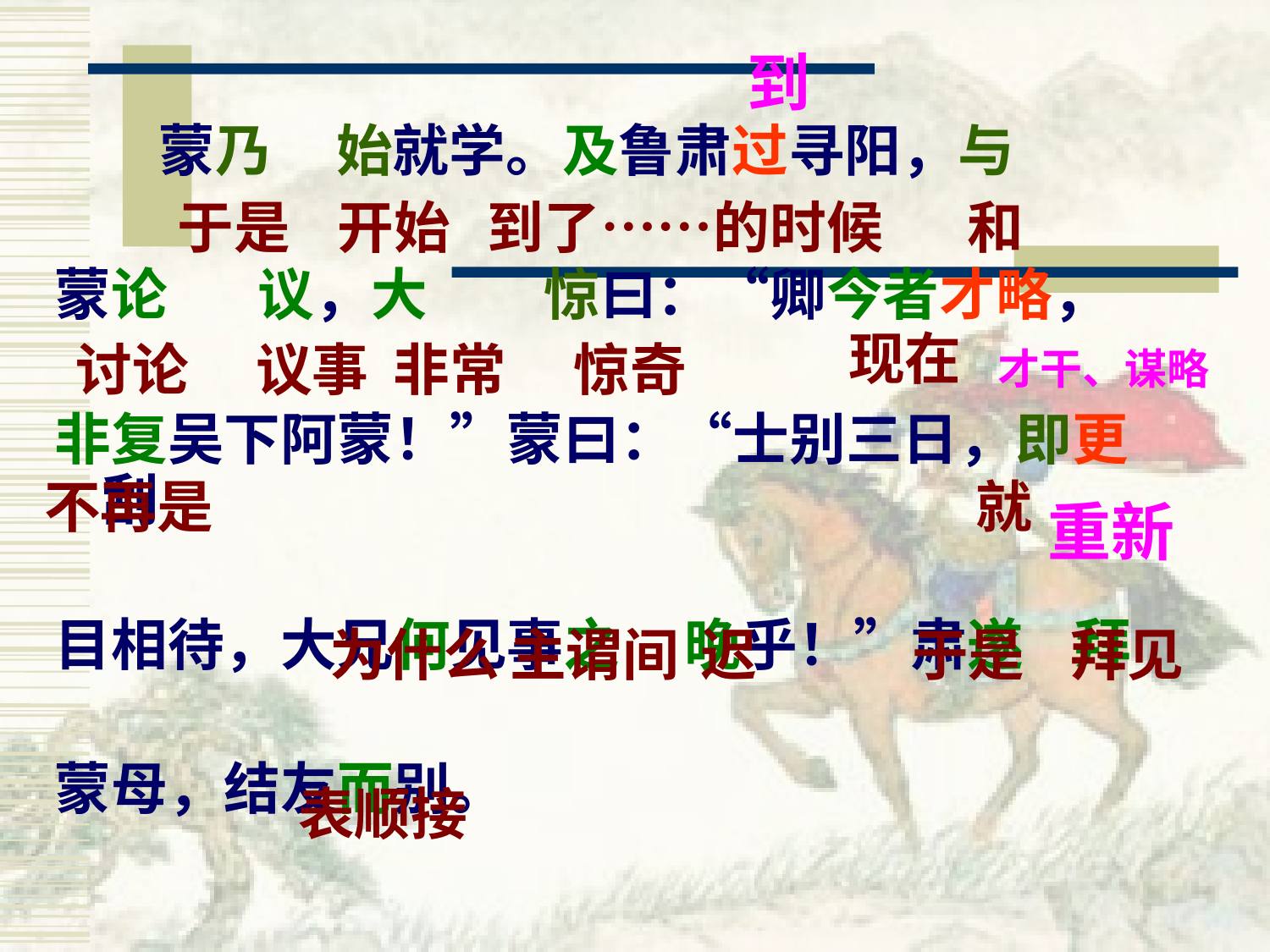

到

       蒙乃     始就学。及鲁肃过寻阳，与

蒙论       议，大         惊曰：“卿今者才略，

非复吴下阿蒙！”蒙曰：“士别三日，即更刮

目相待，大兄何见事之     晚乎！”肃遂    拜

蒙母，结友而别。

于是
开始
到了……的时候
和
现在
讨论
议事
非常

惊奇
才干、谋略
不再是
就
重新

为什么
主谓间
迟
于是
拜见
表顺接